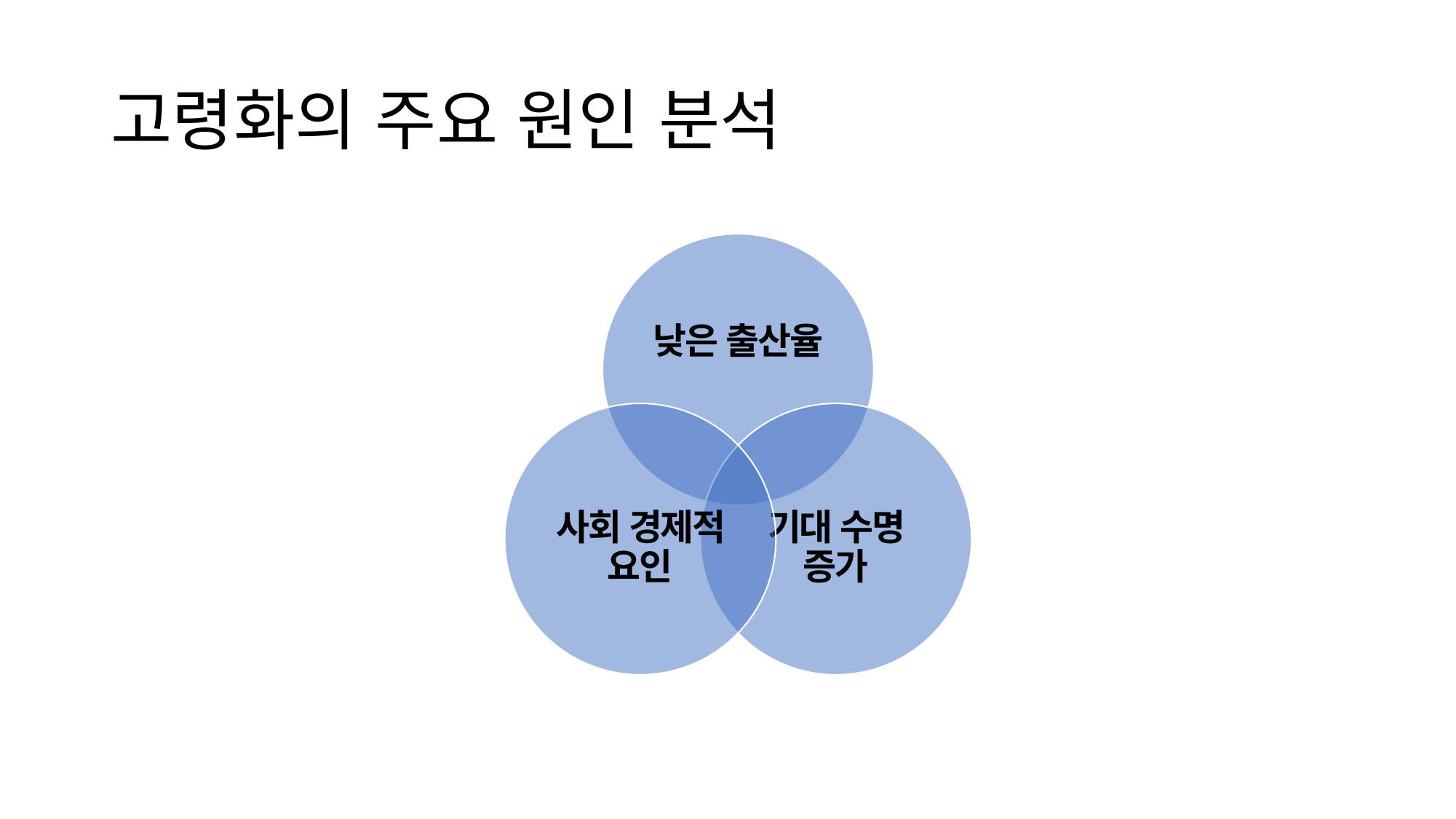

# 고령화의 주요 원인 분석
낮은 출산율
기대 수명 증가
사회 경제적 요인